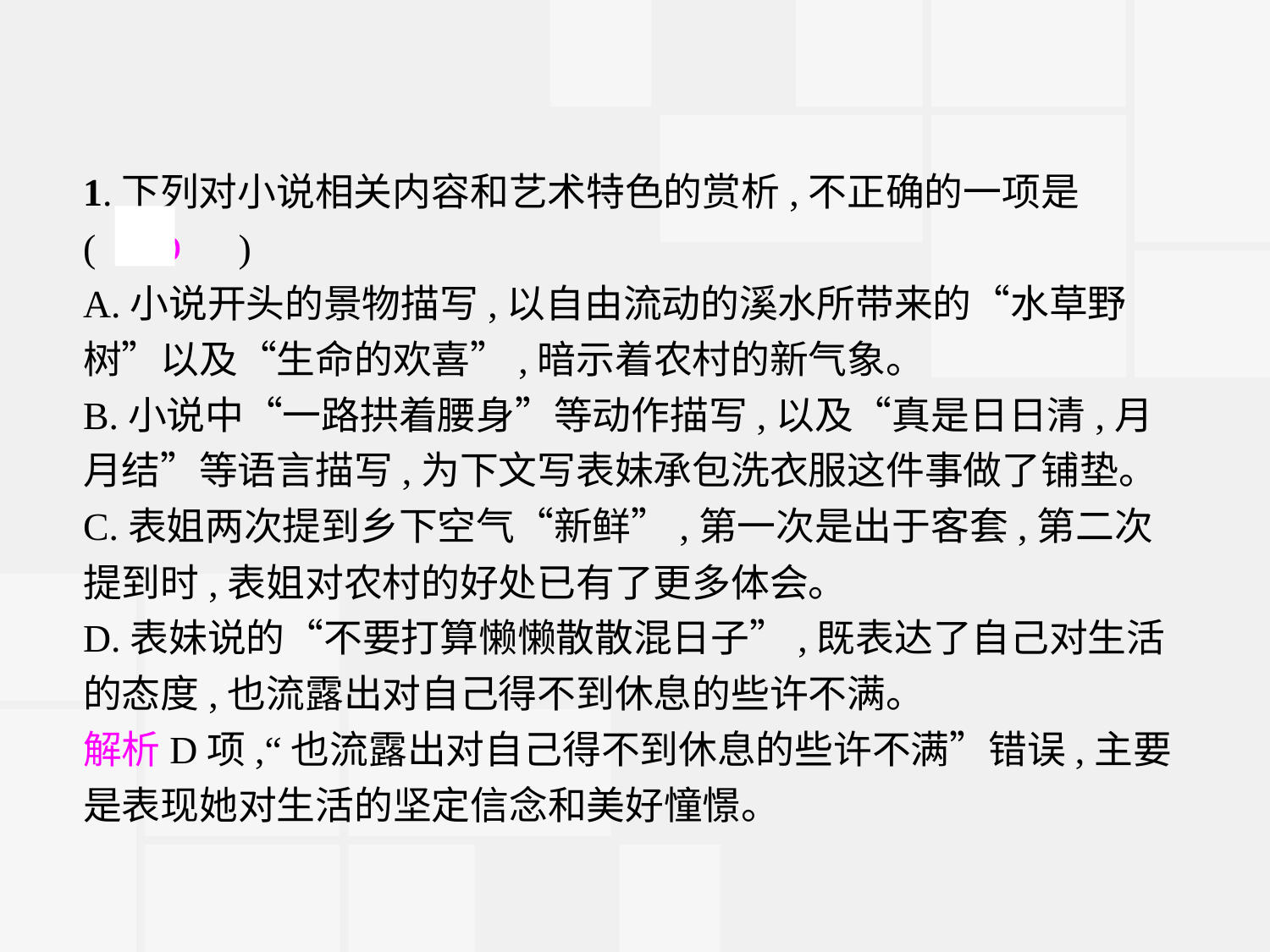

1.下列对小说相关内容和艺术特色的赏析,不正确的一项是
(　D　)
A.小说开头的景物描写,以自由流动的溪水所带来的“水草野树”以及“生命的欢喜”,暗示着农村的新气象。
B.小说中“一路拱着腰身”等动作描写,以及“真是日日清,月月结”等语言描写,为下文写表妹承包洗衣服这件事做了铺垫。
C.表姐两次提到乡下空气“新鲜”,第一次是出于客套,第二次提到时,表姐对农村的好处已有了更多体会。
D.表妹说的“不要打算懒懒散散混日子”,既表达了自己对生活的态度,也流露出对自己得不到休息的些许不满。
解析D项,“也流露出对自己得不到休息的些许不满”错误,主要是表现她对生活的坚定信念和美好憧憬。